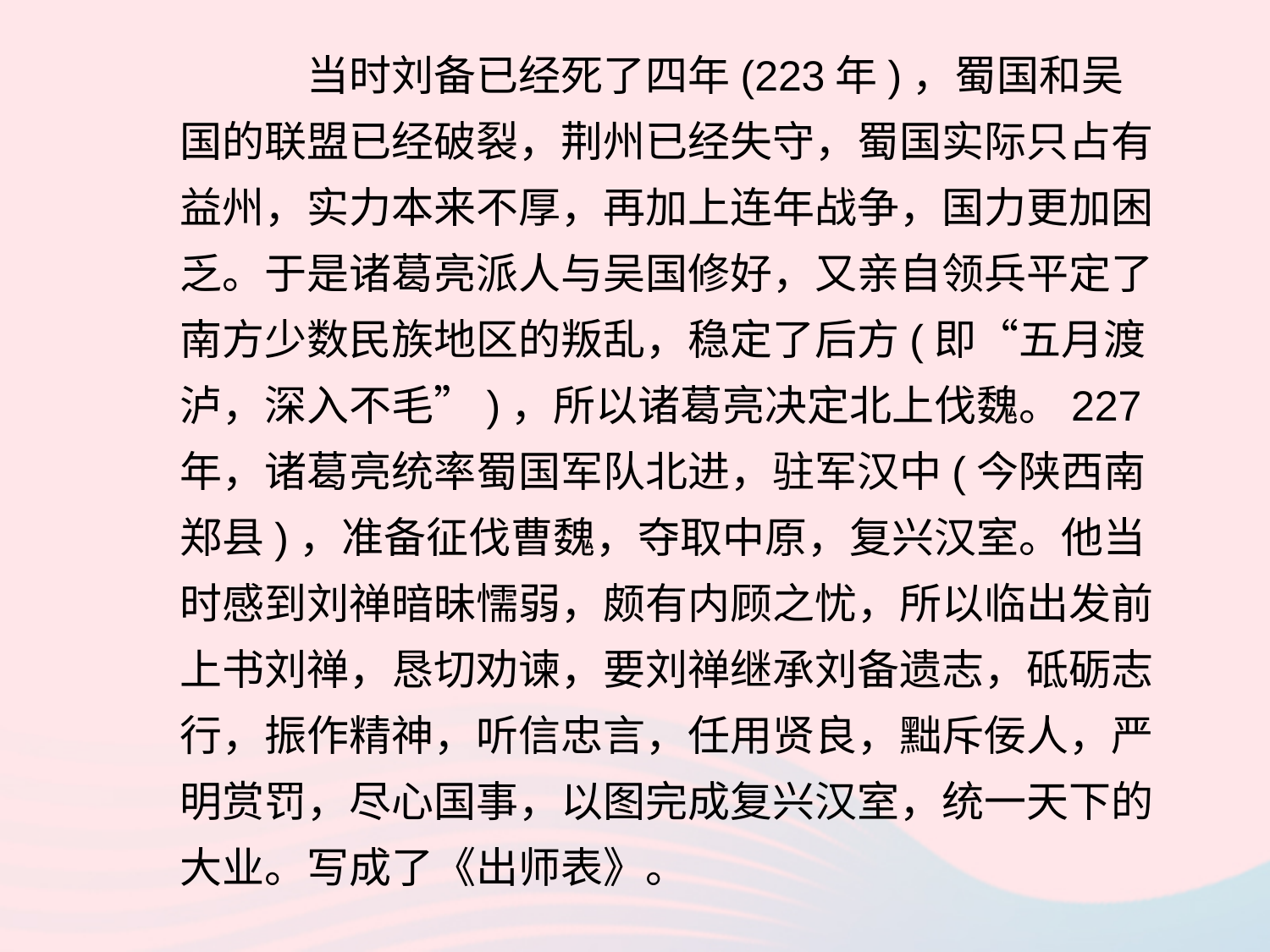

当时刘备已经死了四年(223年)，蜀国和吴国的联盟已经破裂，荆州已经失守，蜀国实际只占有益州，实力本来不厚，再加上连年战争，国力更加困乏。于是诸葛亮派人与吴国修好，又亲自领兵平定了南方少数民族地区的叛乱，稳定了后方(即“五月渡泸，深入不毛”)，所以诸葛亮决定北上伐魏。227年，诸葛亮统率蜀国军队北进，驻军汉中(今陕西南郑县)，准备征伐曹魏，夺取中原，复兴汉室。他当时感到刘禅暗昧懦弱，颇有内顾之忧，所以临出发前上书刘禅，恳切劝谏，要刘禅继承刘备遗志，砥砺志行，振作精神，听信忠言，任用贤良，黜斥佞人，严明赏罚，尽心国事，以图完成复兴汉室，统一天下的大业。写成了《出师表》。